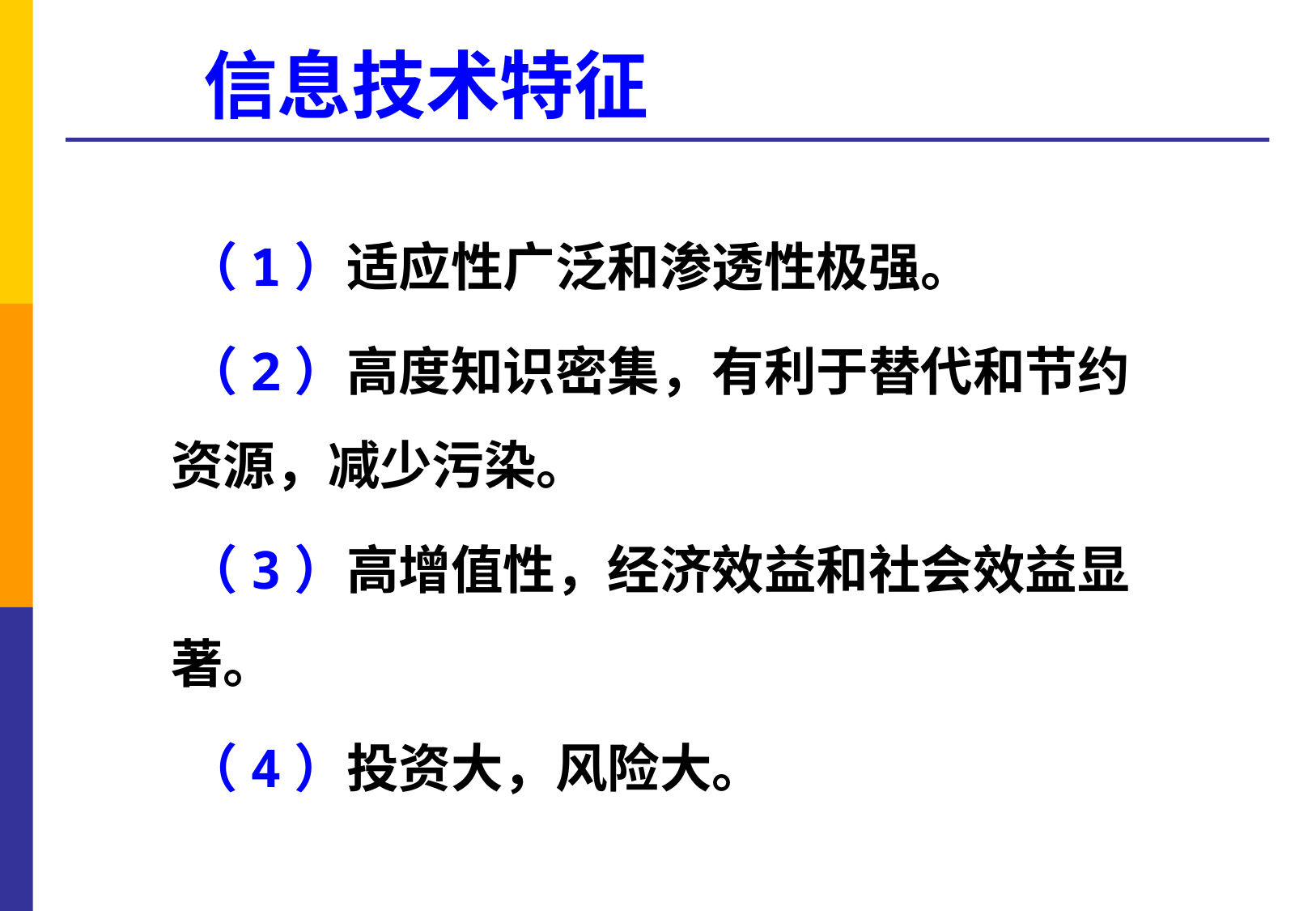

# 信息技术特征
    （1）适应性广泛和渗透性极强。
    （2）高度知识密集，有利于替代和节约资源，减少污染。
    （3）高增值性，经济效益和社会效益显著。
    （4）投资大，风险大。